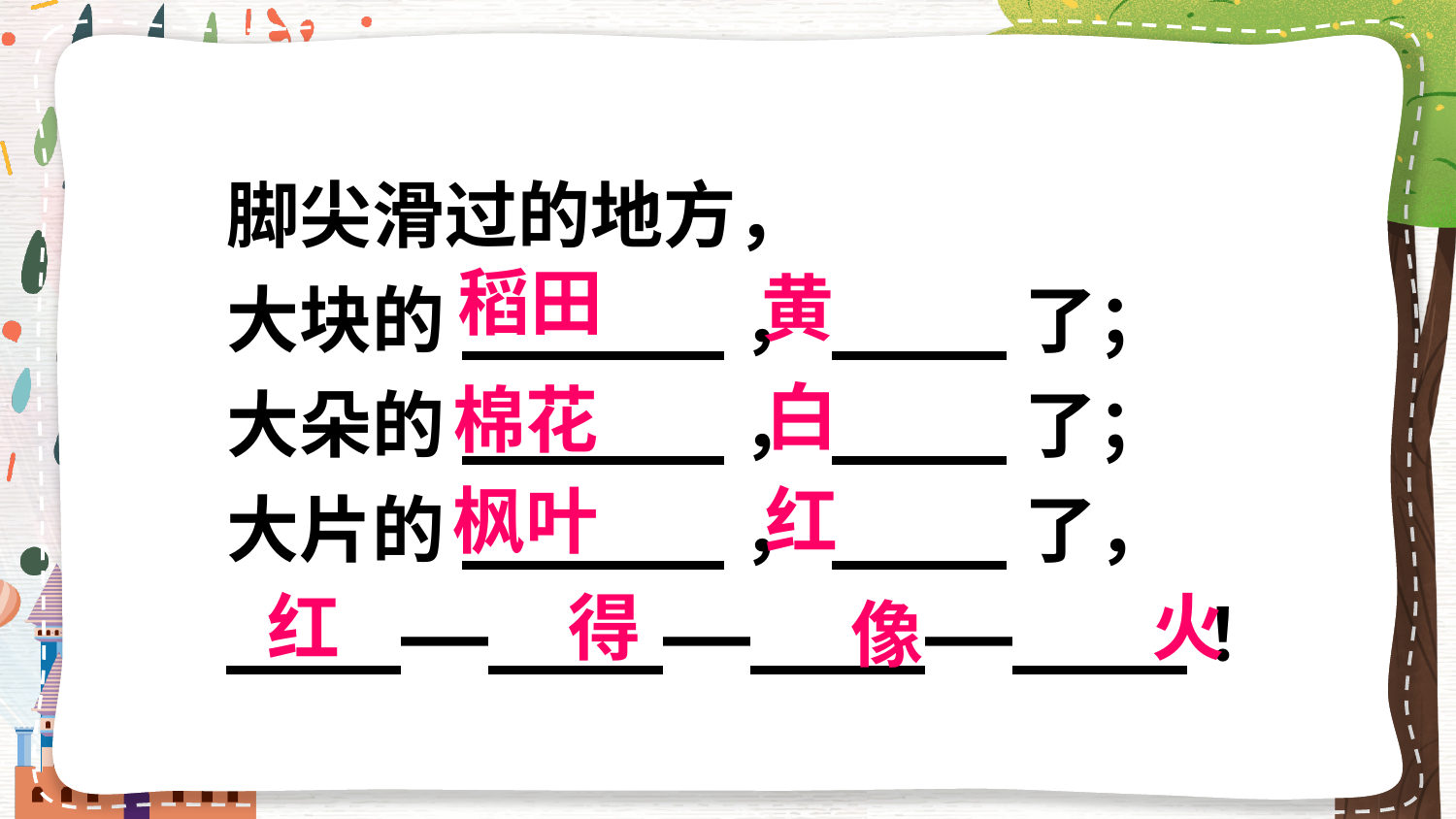

脚尖滑过的地方，
大块的______，____了；
大朵的______，____了；
大片的______，____了，
____——____——____——____！
稻田
黄
白
棉花
红
枫叶
红
得
火
像